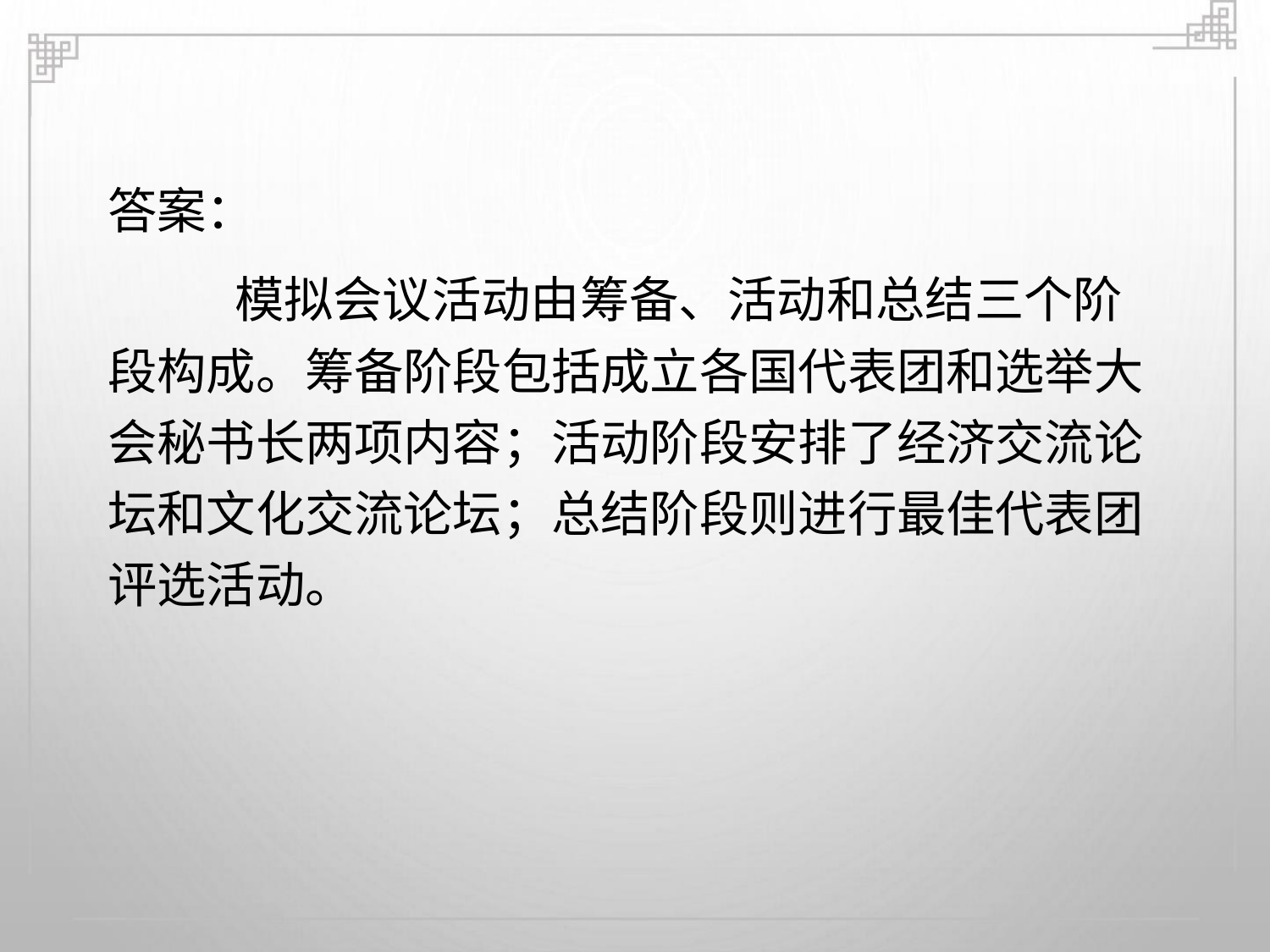

答案：
模拟会议活动由筹备、活动和总结三个阶
段构成。筹备阶段包括成立各国代表团和选举大
会秘书长两项内容；活动阶段安排了经济交流论
坛和文化交流论坛；总结阶段则进行最佳代表团
评选活动。